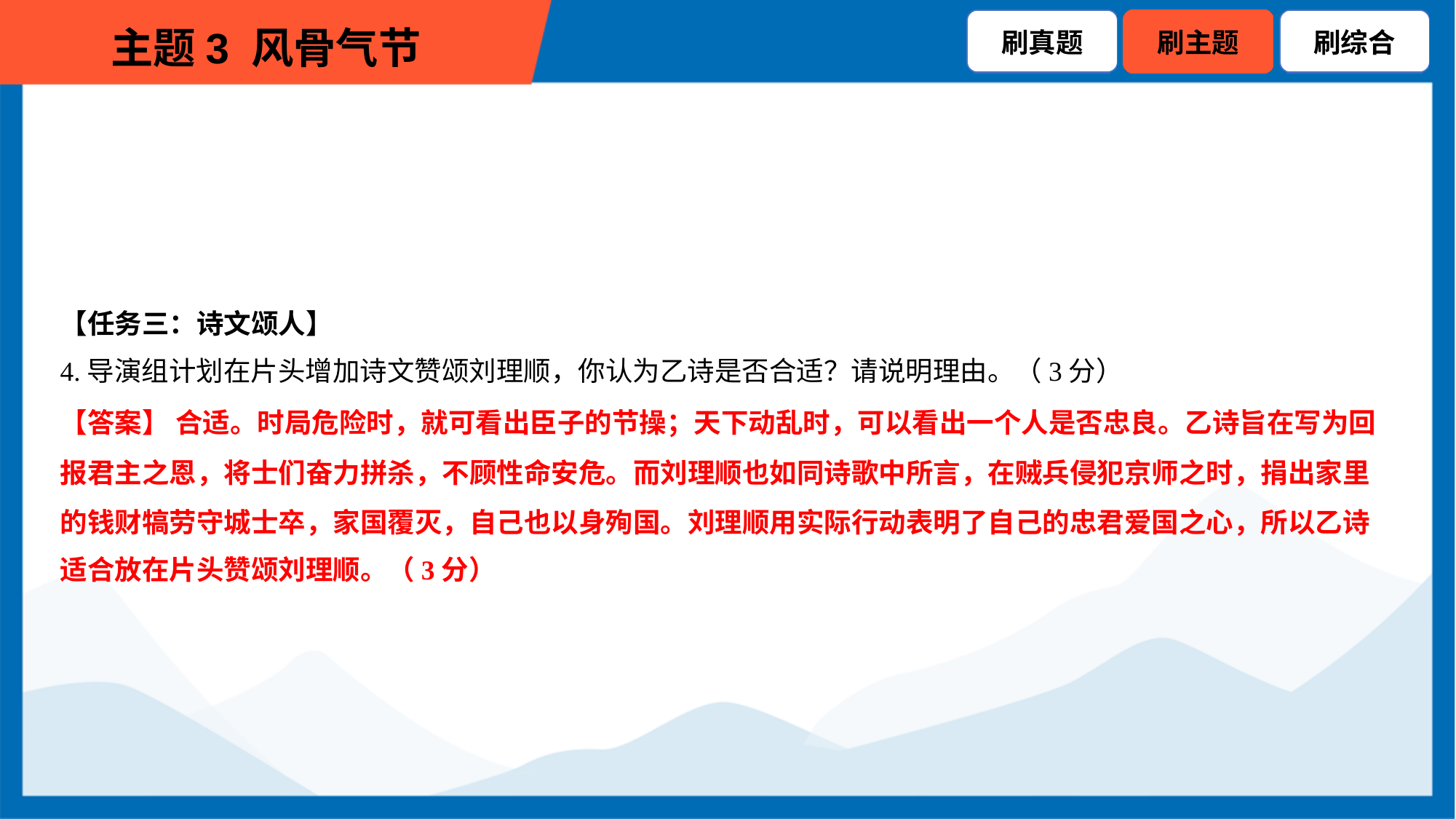

【任务三：诗文颂人】
4.导演组计划在片头增加诗文赞颂刘理顺，你认为乙诗是否合适？请说明理由。（3分）
【答案】 合适。时局危险时，就可看出臣子的节操；天下动乱时，可以看出一个人是否忠良。乙诗旨在写为回
报君主之恩，将士们奋力拼杀，不顾性命安危。而刘理顺也如同诗歌中所言，在贼兵侵犯京师之时，捐出家里
的钱财犒劳守城士卒，家国覆灭，自己也以身殉国。刘理顺用实际行动表明了自己的忠君爱国之心，所以乙诗
适合放在片头赞颂刘理顺。（3分）